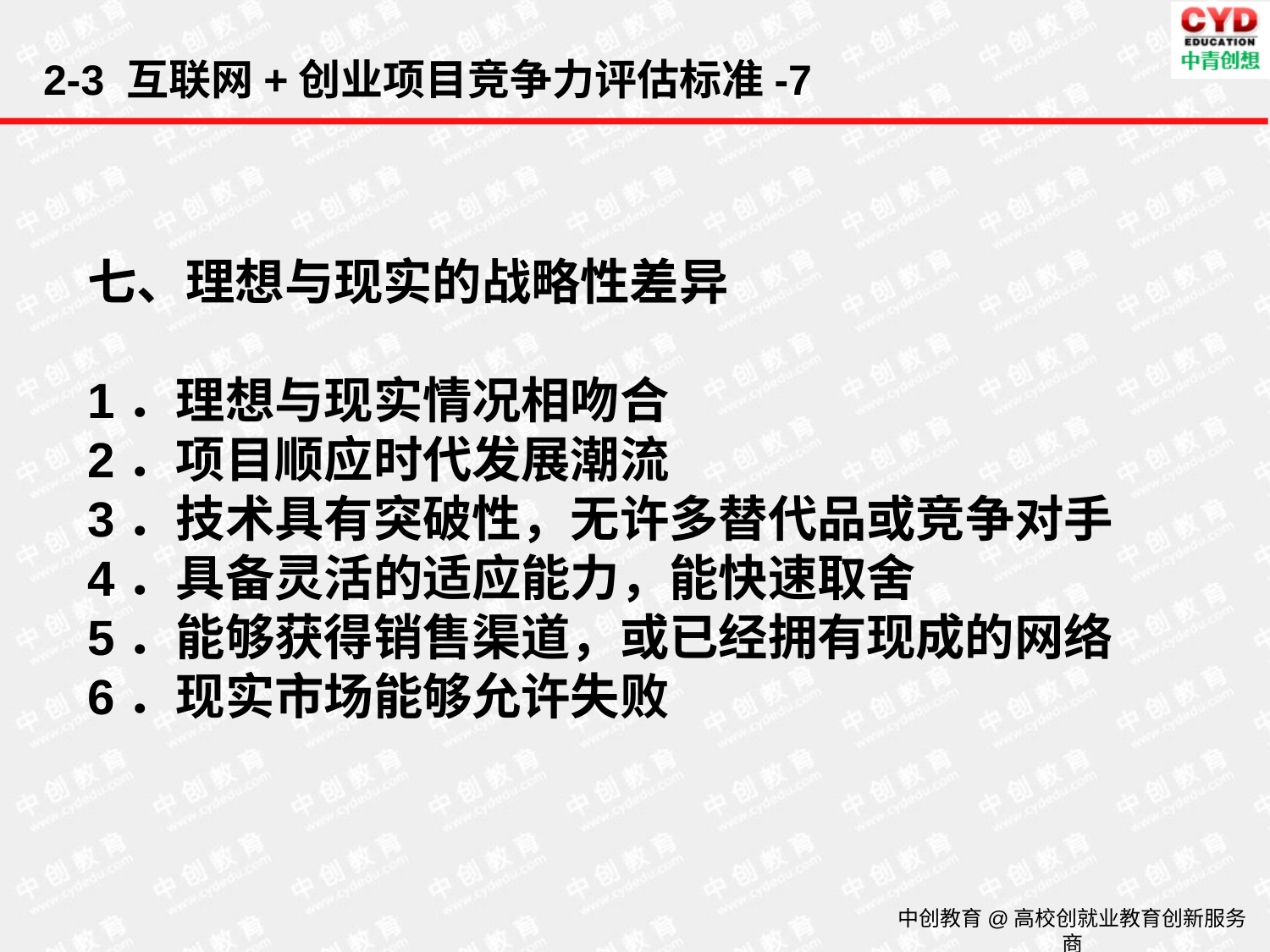

2-3 互联网+创业项目竞争力评估标准-7

七、理想与现实的战略性差异

1．理想与现实情况相吻合
2．项目顺应时代发展潮流
3．技术具有突破性，无许多替代品或竞争对手
4．具备灵活的适应能力，能快速取舍
5．能够获得销售渠道，或已经拥有现成的网络
6．现实市场能够允许失败